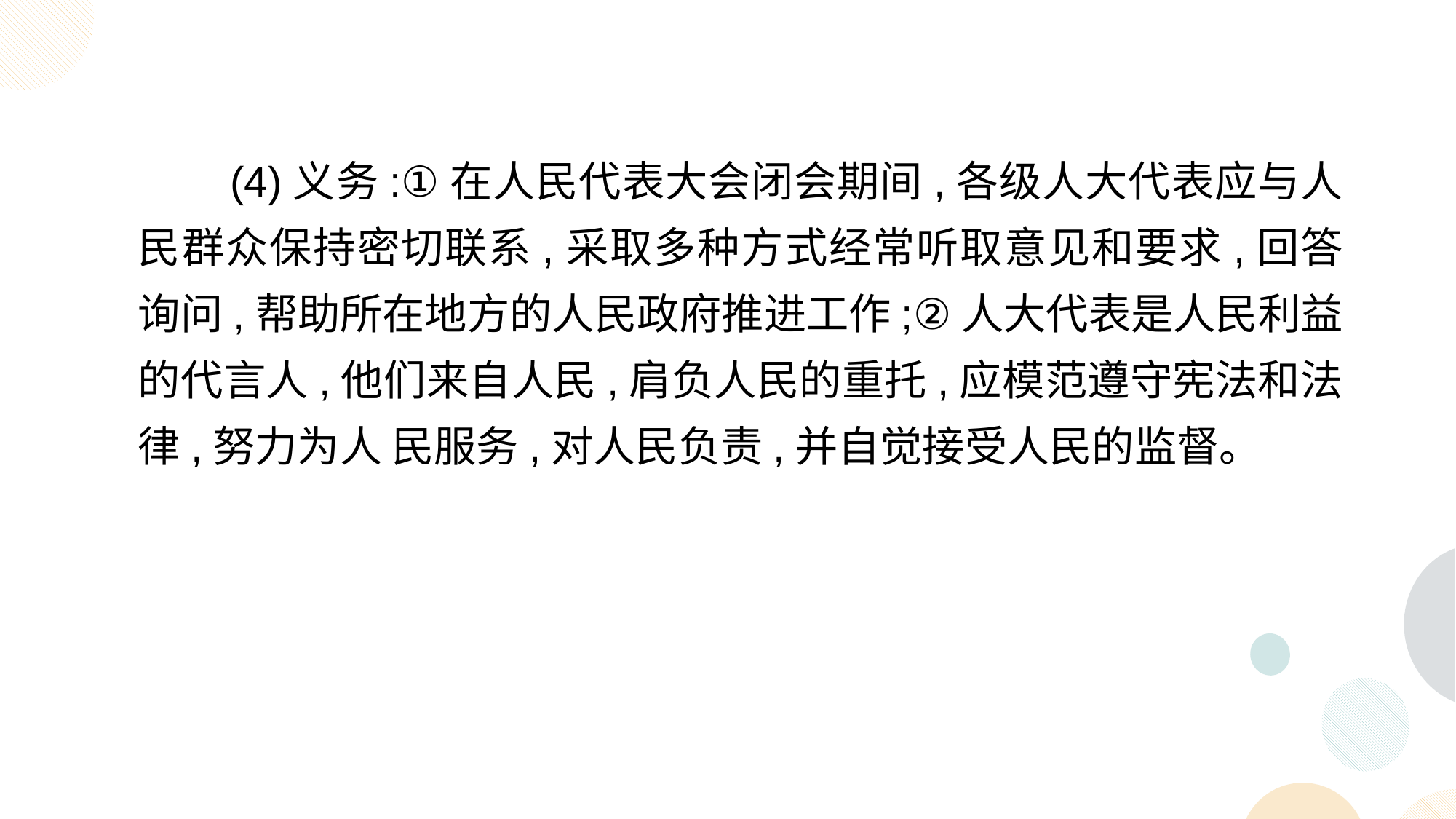

(4)义务:①在人民代表大会闭会期间,各级人大代表应与人民群众保持密切联系,采取多种方式经常听取意见和要求,回答询问,帮助所在地方的人民政府推进工作;②人大代表是人民利益的代言人,他们来自人民,肩负人民的重托,应模范遵守宪法和法律,努力为人 民服务,对人民负责,并自觉接受人民的监督。